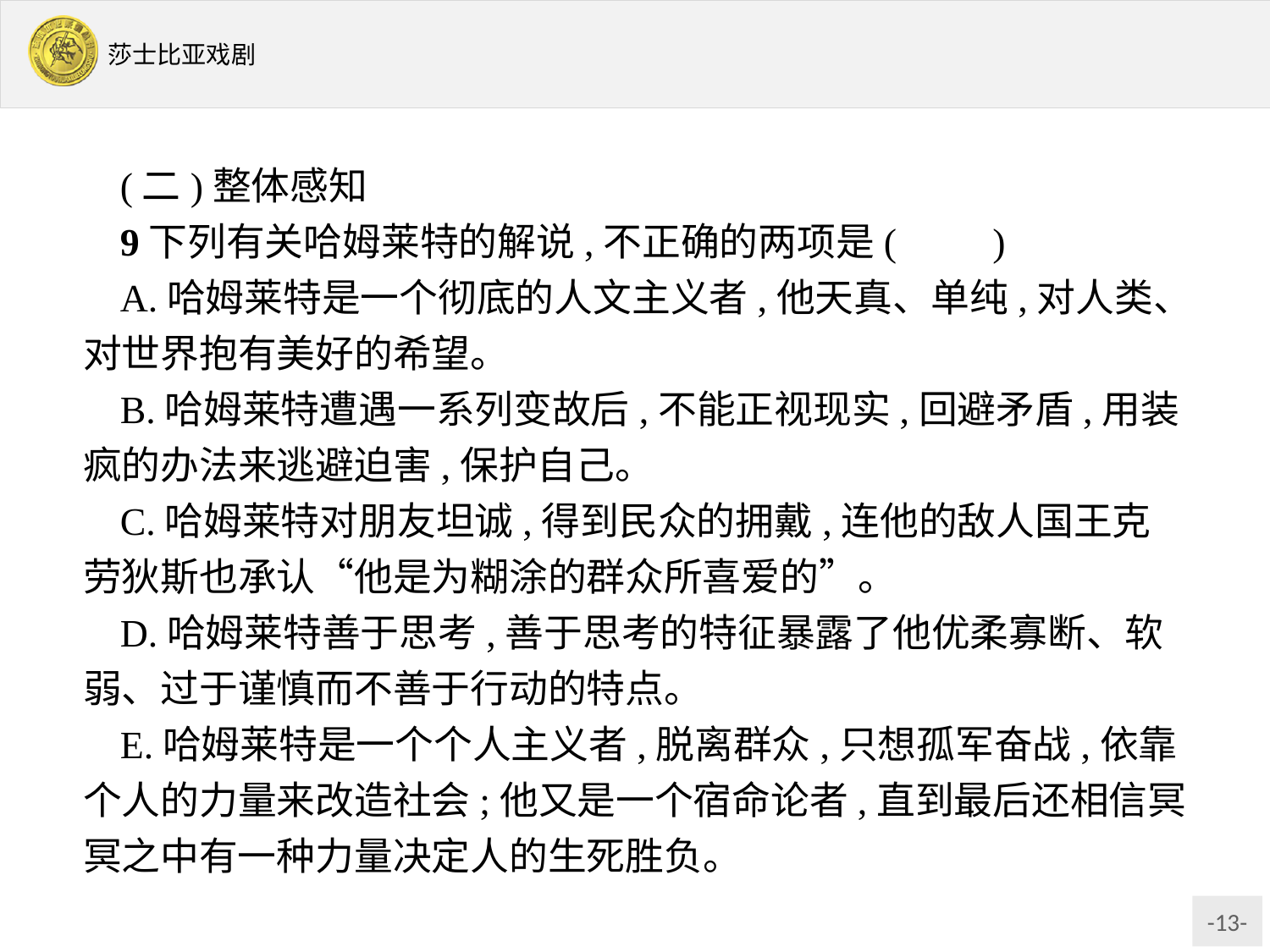

(二)整体感知
9下列有关哈姆莱特的解说,不正确的两项是(　　)
A.哈姆莱特是一个彻底的人文主义者,他天真、单纯,对人类、对世界抱有美好的希望。
B.哈姆莱特遭遇一系列变故后,不能正视现实,回避矛盾,用装疯的办法来逃避迫害,保护自己。
C.哈姆莱特对朋友坦诚,得到民众的拥戴,连他的敌人国王克劳狄斯也承认“他是为糊涂的群众所喜爱的”。
D.哈姆莱特善于思考,善于思考的特征暴露了他优柔寡断、软弱、过于谨慎而不善于行动的特点。
E.哈姆莱特是一个个人主义者,脱离群众,只想孤军奋战,依靠个人的力量来改造社会;他又是一个宿命论者,直到最后还相信冥冥之中有一种力量决定人的生死胜负。